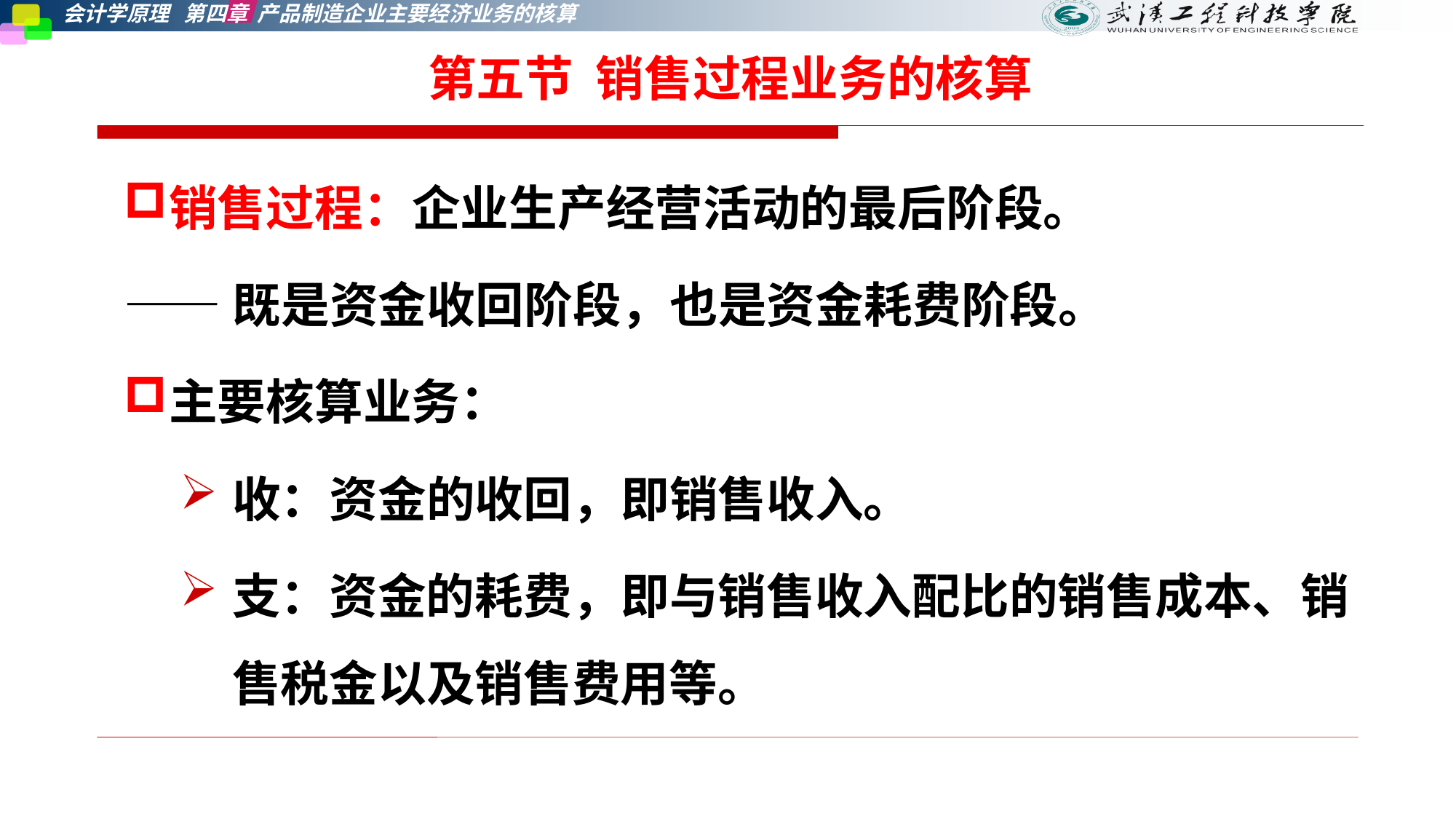

# 第五节  销售过程业务的核算
销售过程：企业生产经营活动的最后阶段。
——既是资金收回阶段，也是资金耗费阶段。
主要核算业务：
收：资金的收回，即销售收入。
支：资金的耗费，即与销售收入配比的销售成本、销售税金以及销售费用等。